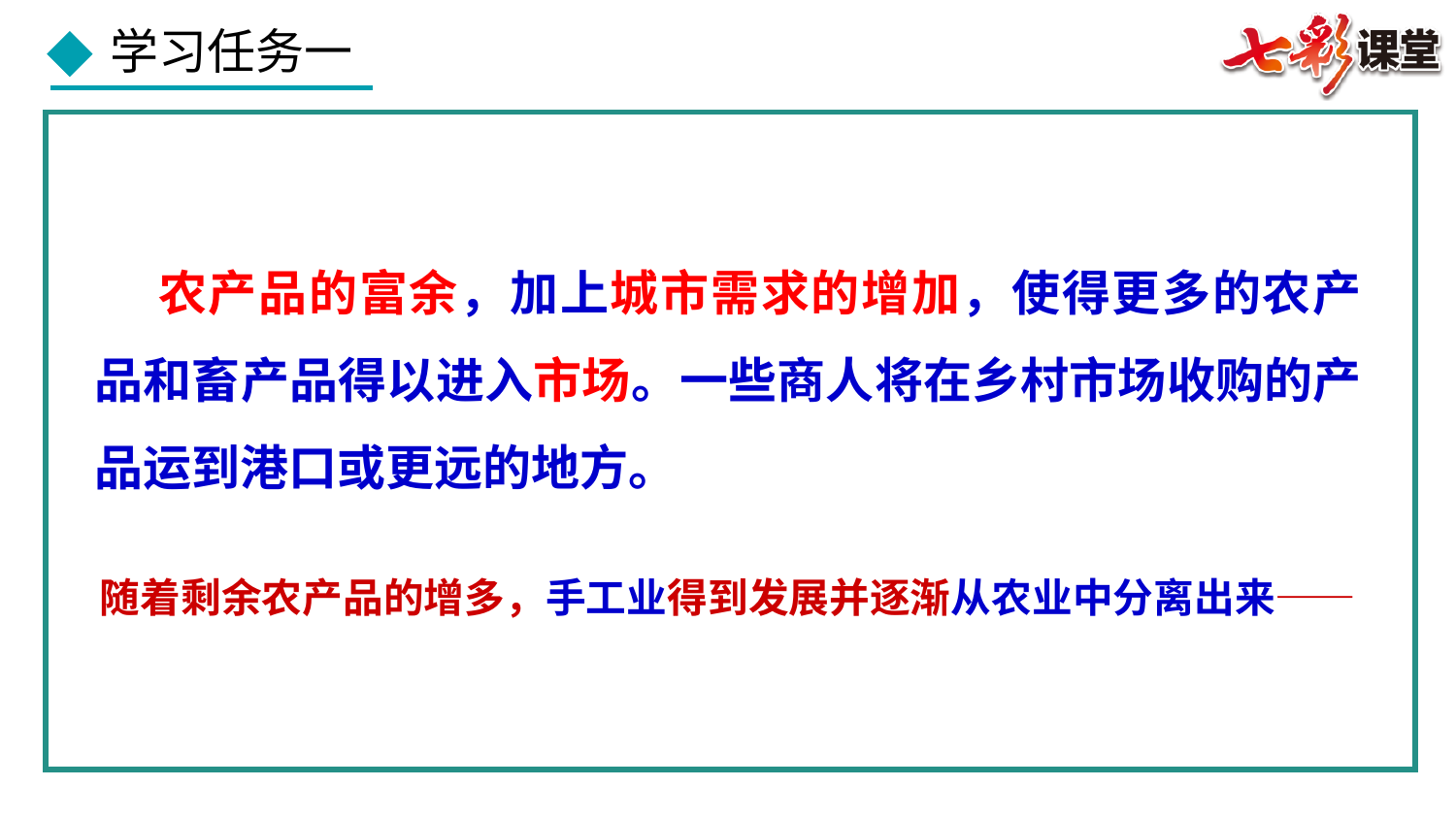

农产品的富余，加上城市需求的增加，使得更多的农产品和畜产品得以进入市场。一些商人将在乡村市场收购的产品运到港口或更远的地方。
随着剩余农产品的增多，手工业得到发展并逐渐从农业中分离出来——